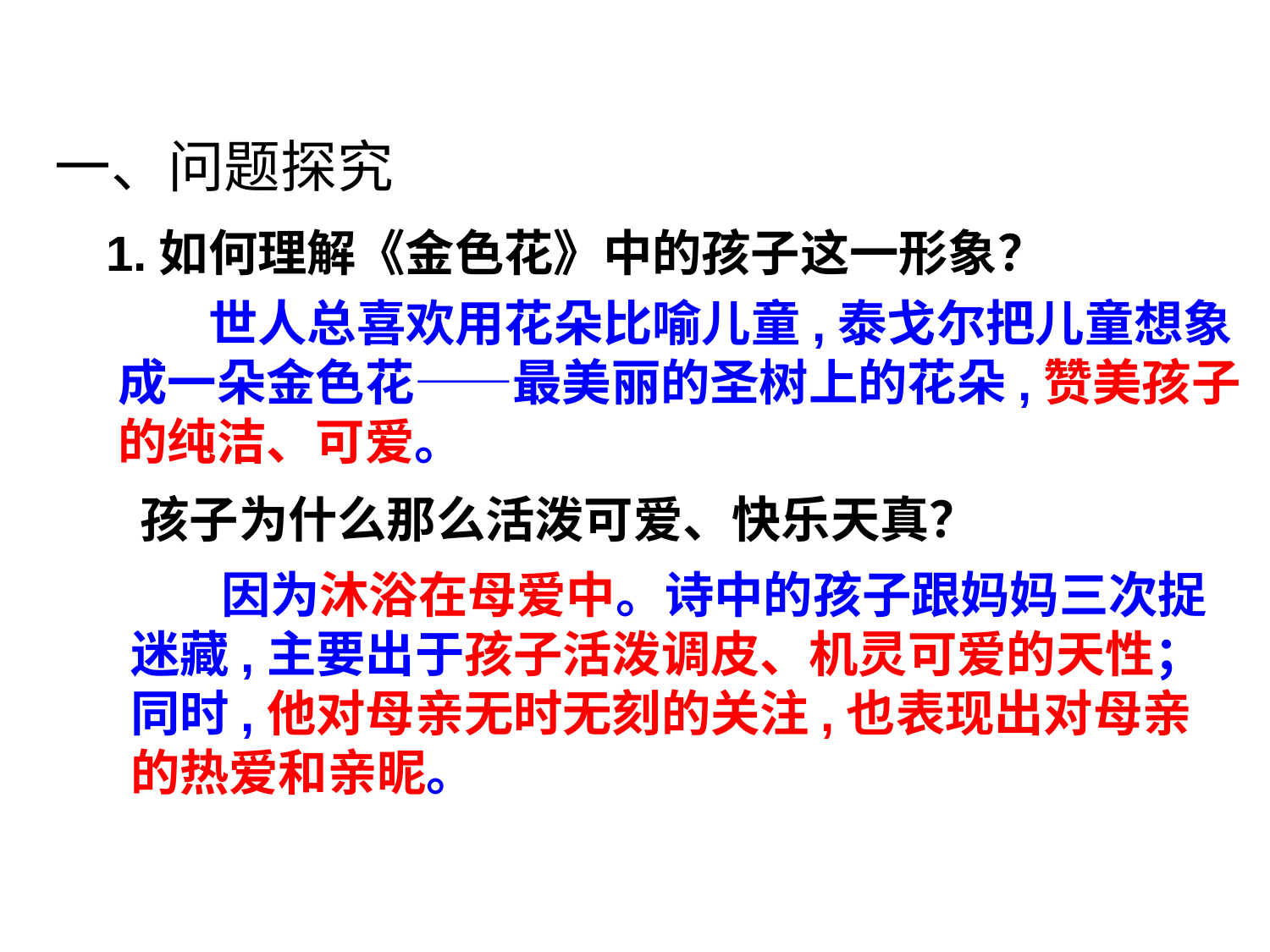

一、问题探究
1.如何理解《金色花》中的孩子这一形象？

  孩子为什么那么活泼可爱、快乐天真？
       世人总喜欢用花朵比喻儿童,泰戈尔把儿童想象成一朵金色花——最美丽的圣树上的花朵,赞美孩子的纯洁、可爱。
       因为沐浴在母爱中。诗中的孩子跟妈妈三次捉迷藏,主要出于孩子活泼调皮、机灵可爱的天性；同时,他对母亲无时无刻的关注,也表现出对母亲的热爱和亲昵。